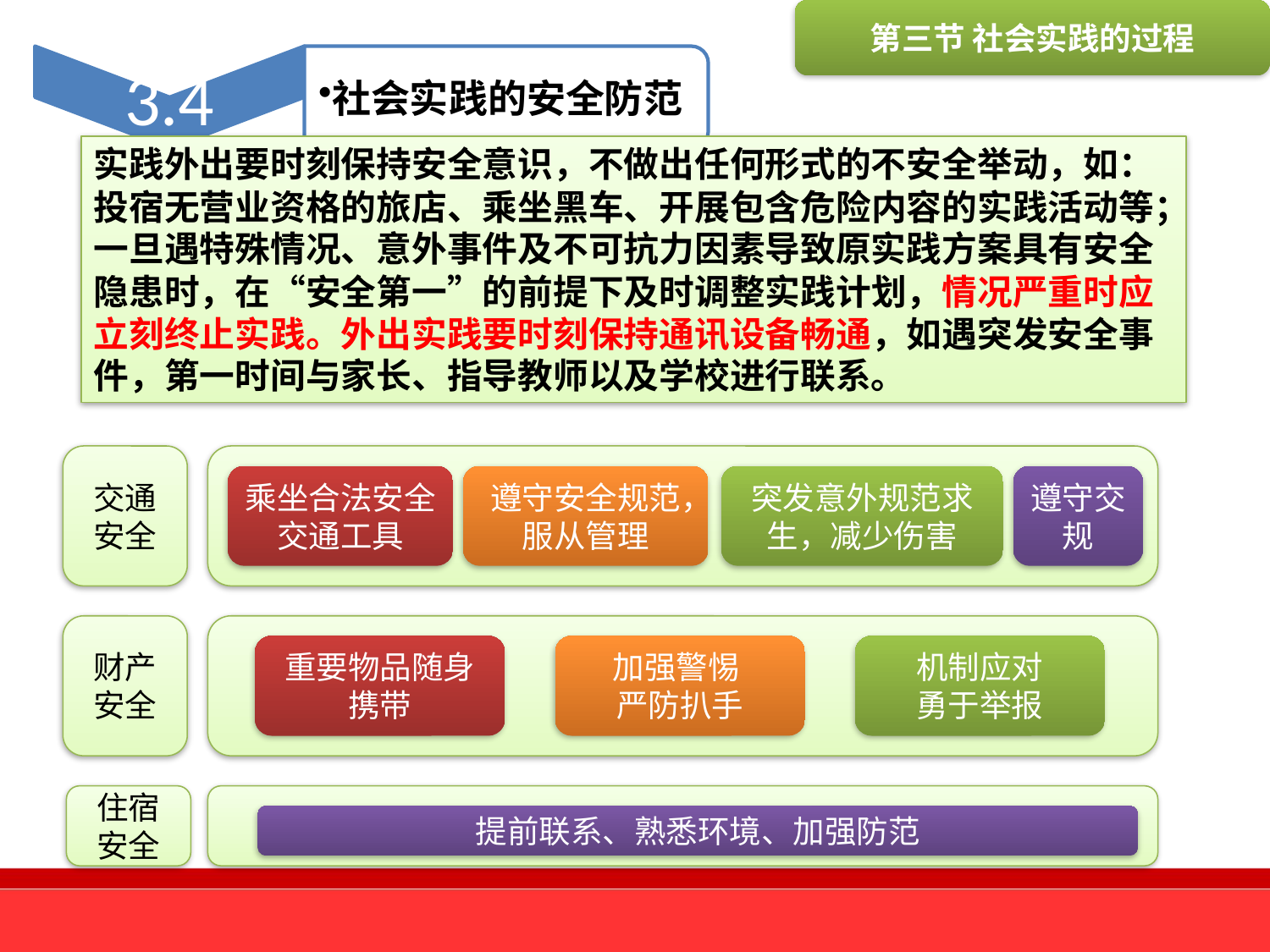

第三节 社会实践的过程
社会实践的安全防范
3.4
实践外出要时刻保持安全意识，不做出任何形式的不安全举动，如：投宿无营业资格的旅店、乘坐黑车、开展包含危险内容的实践活动等；一旦遇特殊情况、意外事件及不可抗力因素导致原实践方案具有安全隐患时，在“安全第一”的前提下及时调整实践计划，情况严重时应立刻终止实践。外出实践要时刻保持通讯设备畅通，如遇突发安全事件，第一时间与家长、指导教师以及学校进行联系。
交通安全
财产安全

重要物品随身携带
加强警惕
严防扒手
机制应对
勇于举报
住宿安全

提前联系、熟悉环境、加强防范

乘坐合法安全交通工具
遵守安全规范，服从管理
突发意外规范求生，减少伤害
遵守交规